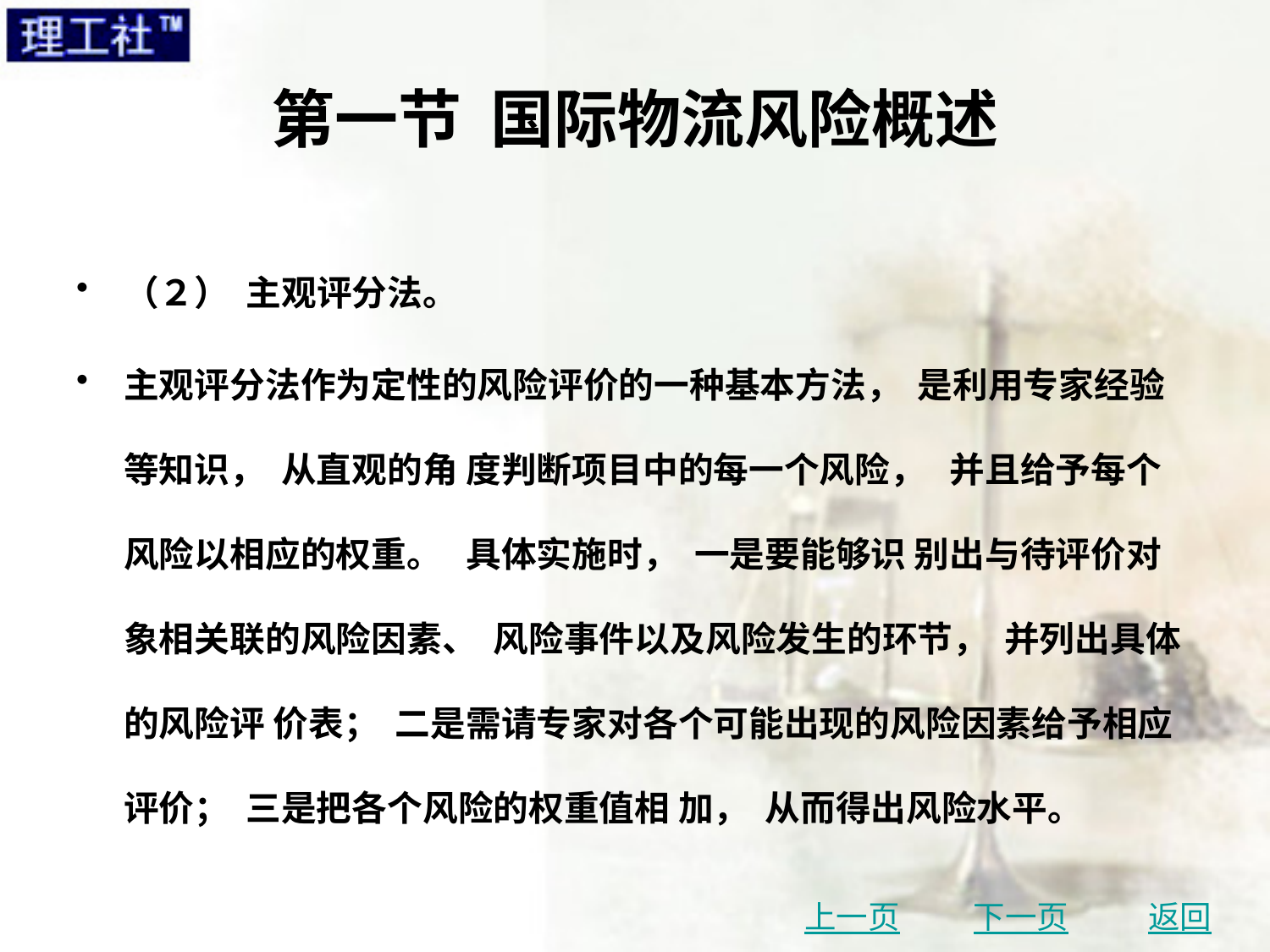

# 第一节  国际物流风险概述
（２）  主观评分法。
主观评分法作为定性的风险评价的一种基本方法，  是利用专家经验等知识，  从直观的角 度判断项目中的每一个风险，   并且给予每个风险以相应的权重。   具体实施时，  一是要能够识 别出与待评价对象相关联的风险因素、  风险事件以及风险发生的环节，  并列出具体的风险评 价表；  二是需请专家对各个可能出现的风险因素给予相应评价；  三是把各个风险的权重值相 加，  从而得出风险水平。

上一页
下一页
返回